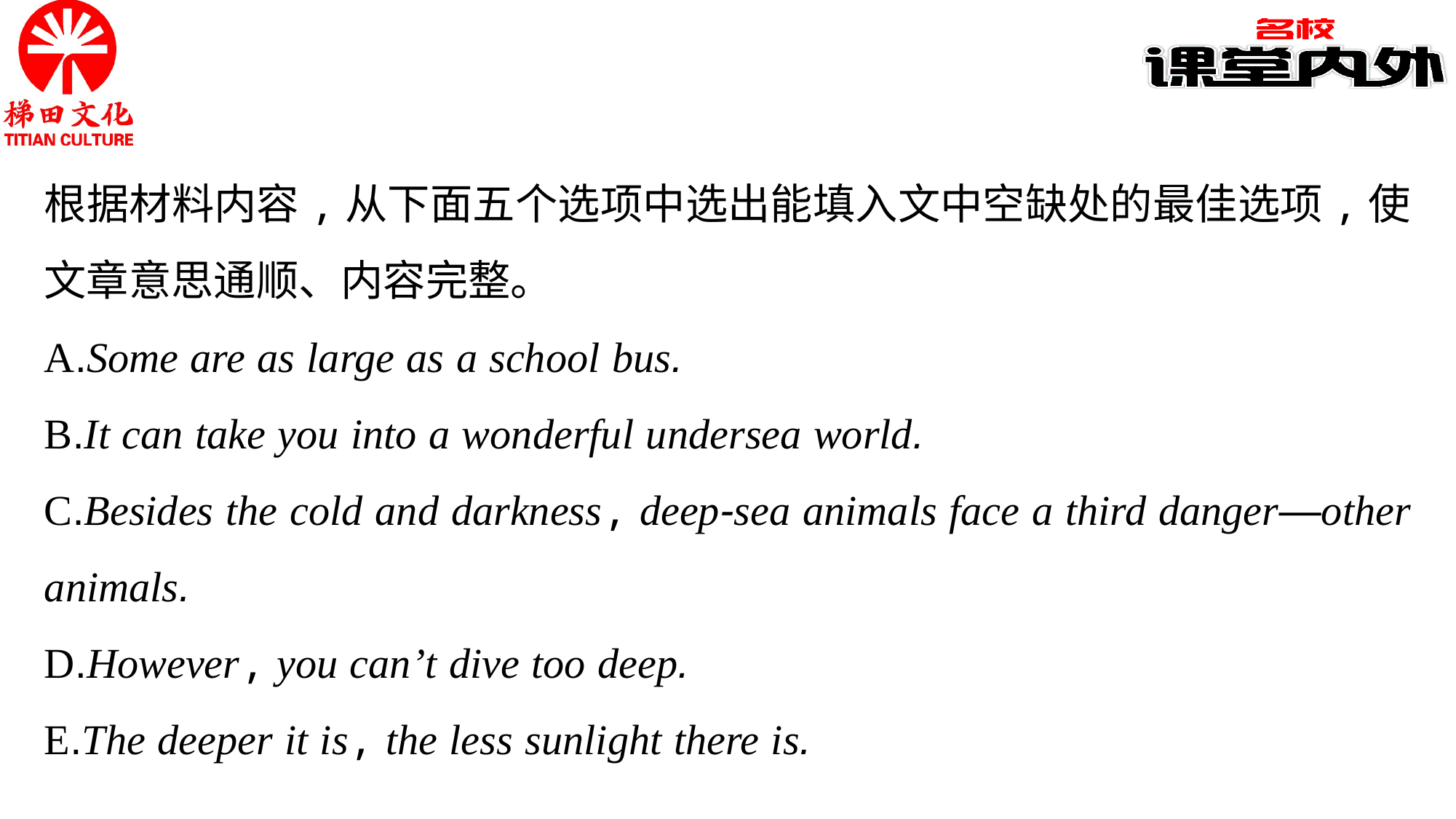

根据材料内容,从下面五个选项中选出能填入文中空缺处的最佳选项,使文章意思通顺、内容完整。
A.Some are as large as a school bus.
B.It can take you into a wonderful undersea world.
C.Besides the cold and darkness, deep-sea animals face a third danger—other animals.
D.However, you can’t dive too deep.
E.The deeper it is, the less sunlight there is.